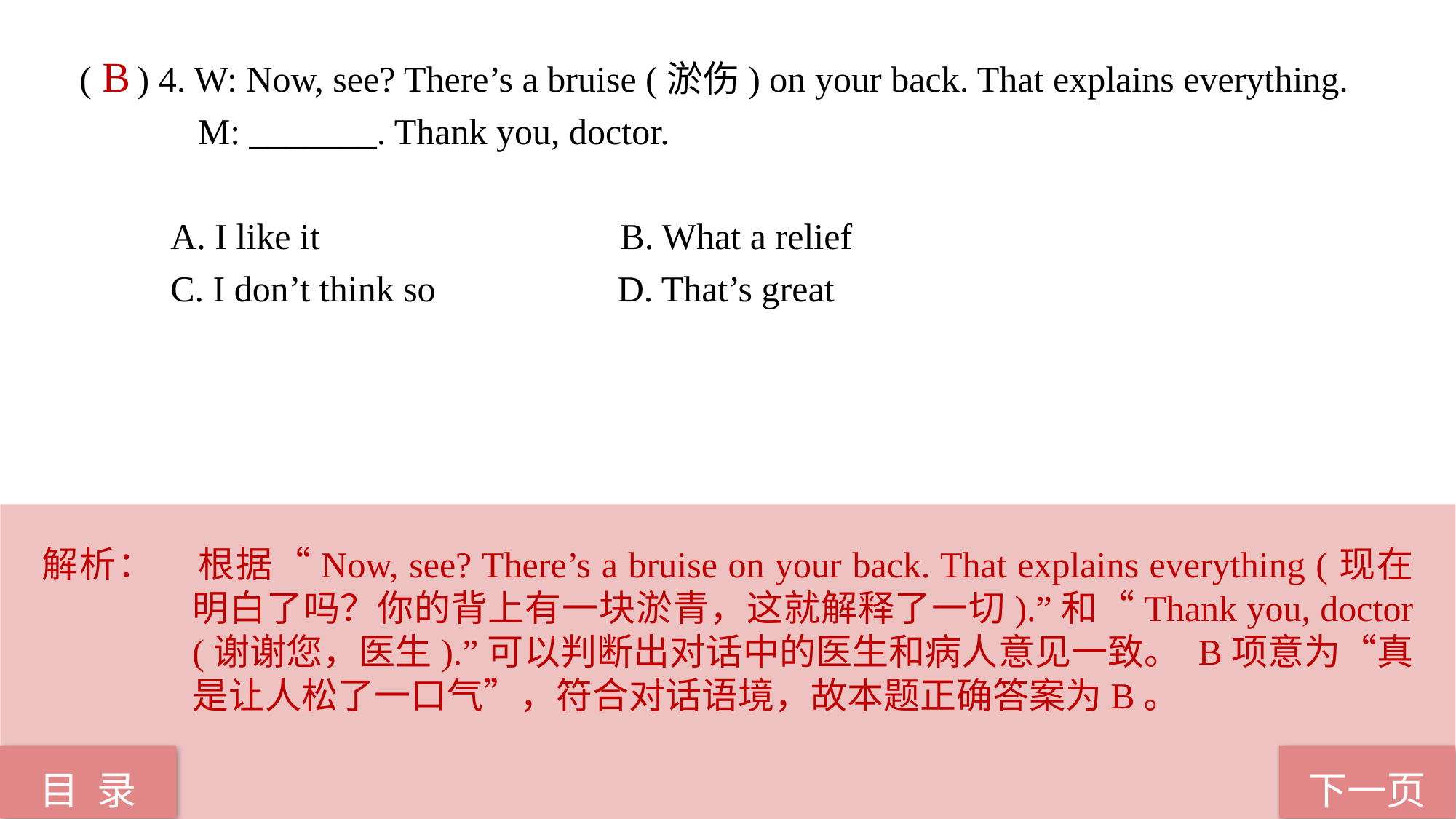

(     ) 4. W: Now, see? There’s a bruise (淤伤) on your back. That explains everything.
             M: _______. Thank you, doctor.

          A. I like it                                 B. What a relief
          C. I don’t think so                    D. That’s great
B
解析：	根据“Now, see? There’s a bruise on your back. That explains everything (现在明白了吗？你的背上有一块淤青，这就解释了一切).”和“Thank you, doctor (谢谢您，医生).”可以判断出对话中的医生和病人意见一致。 B项意为“真是让人松了一口气”，符合对话语境，故本题正确答案为B。